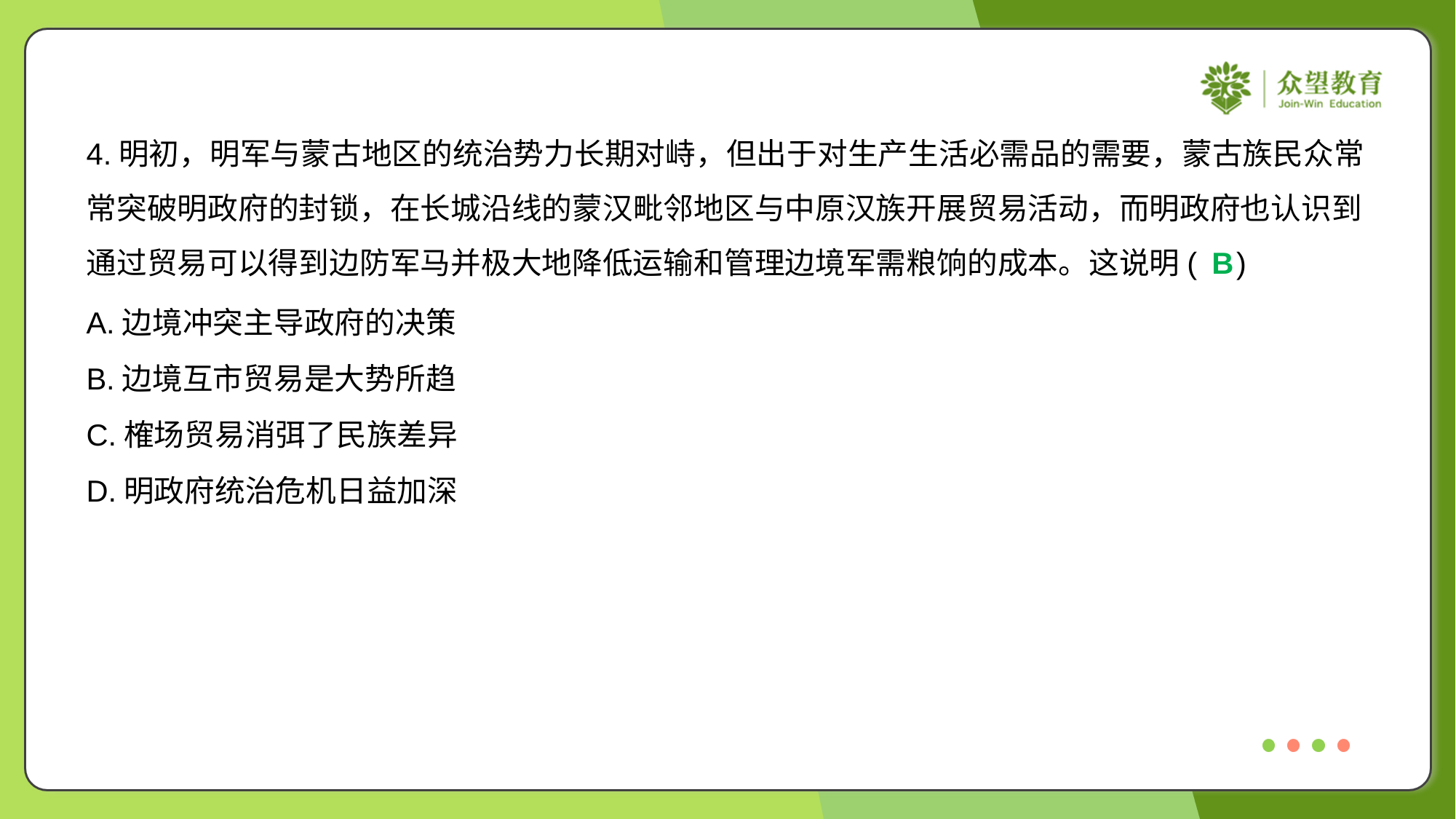

4.明初，明军与蒙古地区的统治势力长期对峙，但出于对生产生活必需品的需要，蒙古族民众常
常突破明政府的封锁，在长城沿线的蒙汉毗邻地区与中原汉族开展贸易活动，而明政府也认识到
通过贸易可以得到边防军马并极大地降低运输和管理边境军需粮饷的成本。这说明(     )
B
A.边境冲突主导政府的决策
B.边境互市贸易是大势所趋
C.榷场贸易消弭了民族差异
D.明政府统治危机日益加深